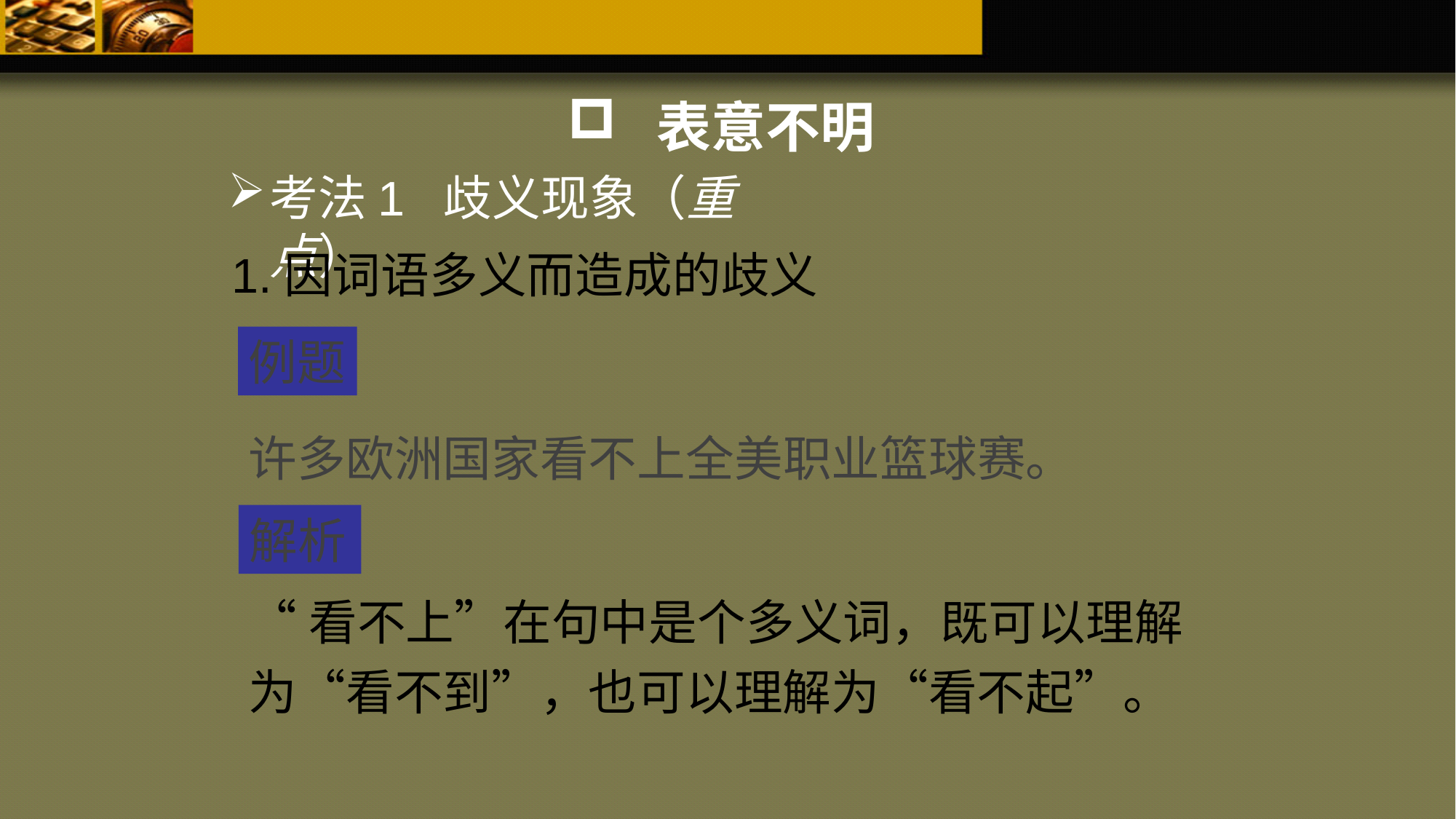

表意不明
考法1  歧义现象（重点）
1.因词语多义而造成的歧义
例题
许多欧洲国家看不上全美职业篮球赛。
解析
“看不上”在句中是个多义词，既可以理解为“看不到”，也可以理解为“看不起”。